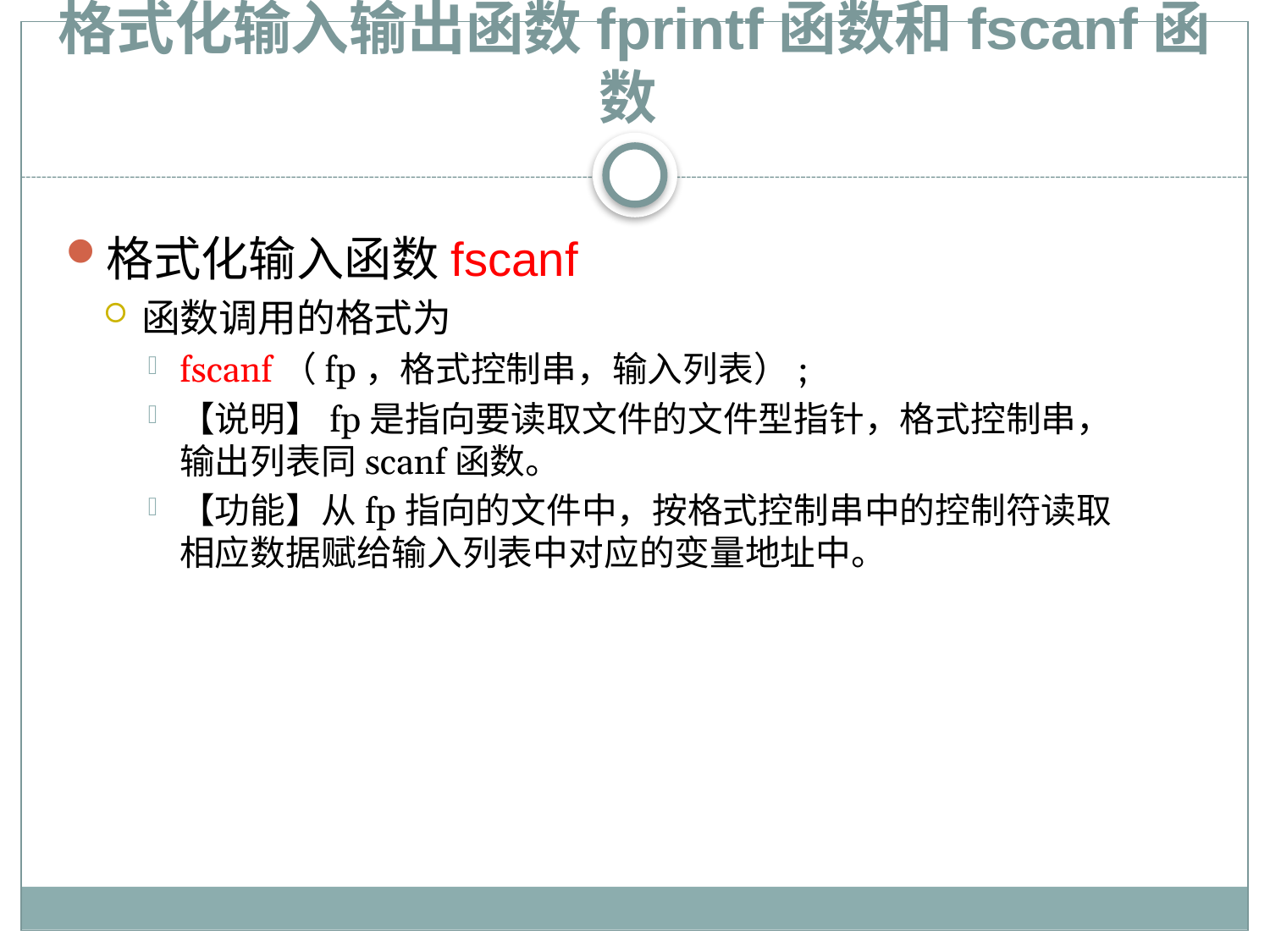

# 格式化输入输出函数fprintf函数和fscanf函数
格式化输入函数fscanf
函数调用的格式为
fscanf（fp，格式控制串，输入列表）;
【说明】fp是指向要读取文件的文件型指针，格式控制串，输出列表同scanf函数。
【功能】从fp指向的文件中，按格式控制串中的控制符读取相应数据赋给输入列表中对应的变量地址中。